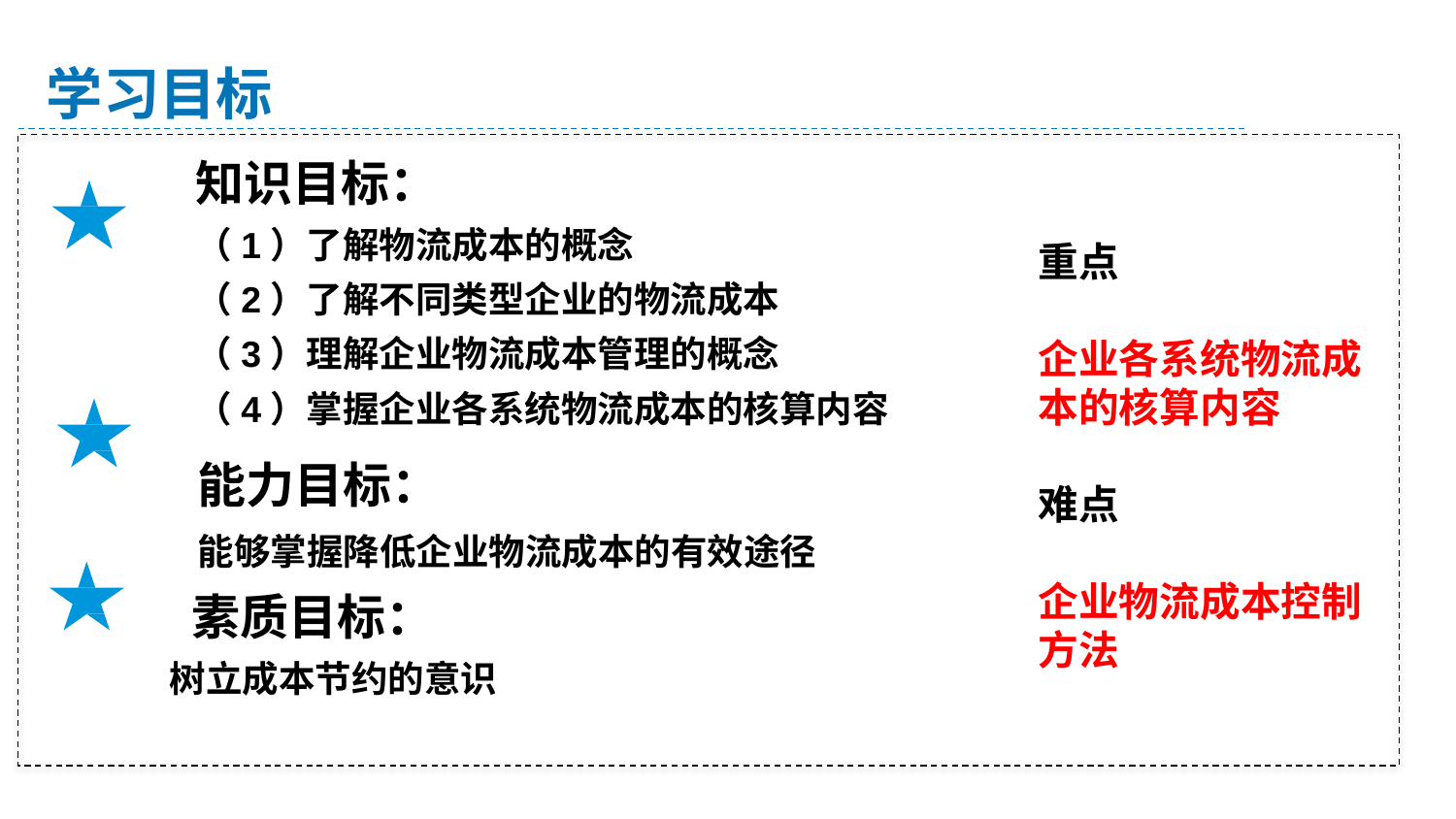

学习目标

知识目标：
（1）了解物流成本的概念
（2）了解不同类型企业的物流成本
（3）理解企业物流成本管理的概念
（4）掌握企业各系统物流成本的核算内容

重点

企业各系统物流成本的核算内容

难点

企业物流成本控制方法

能力目标：
能够掌握降低企业物流成本的有效途径

素质目标：
            树立成本节约的意识